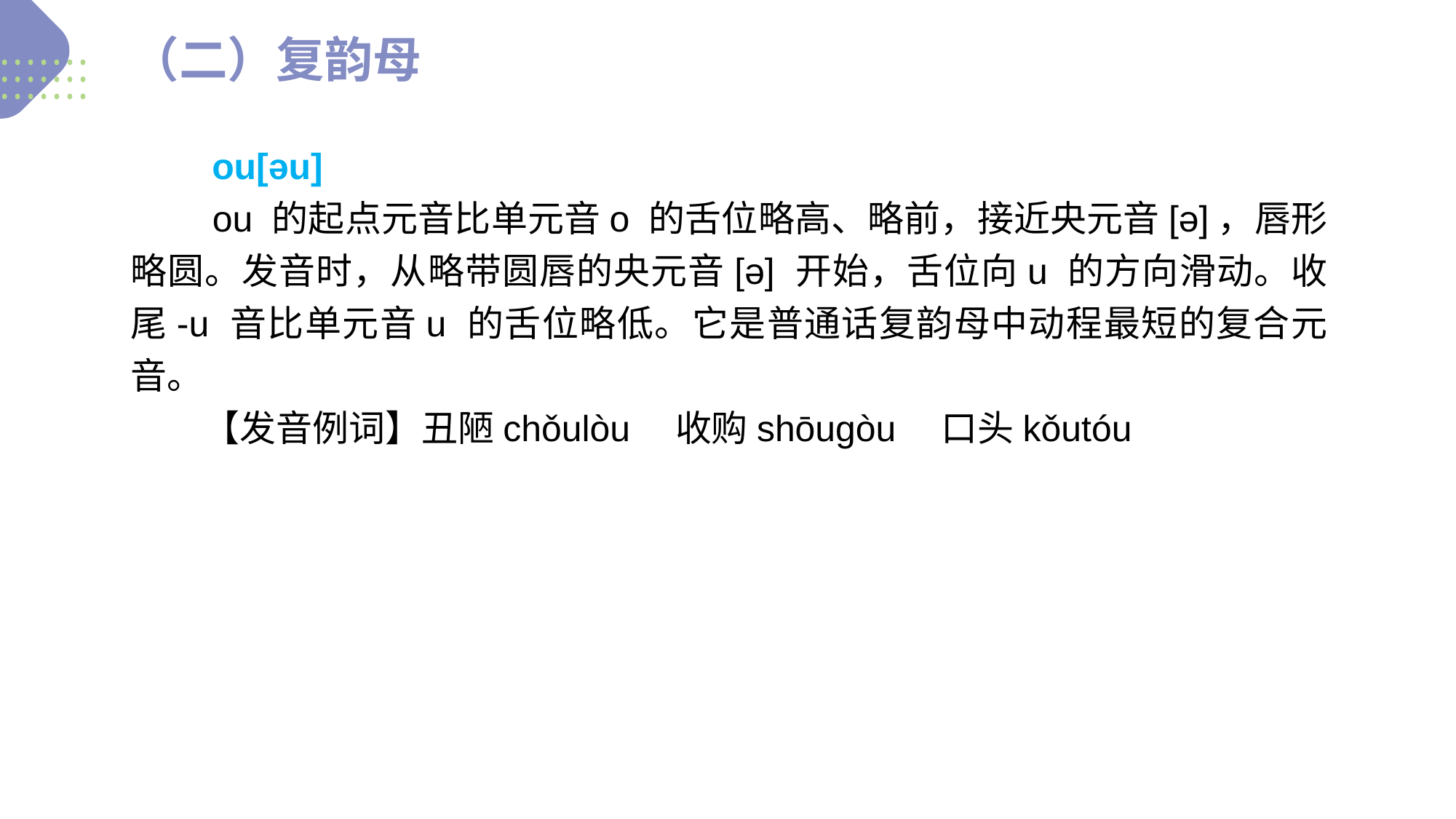

（二）复韵母

　　ou[əu]
　　ou 的起点元音比单元音o 的舌位略高、略前，接近央元音[ə]，唇形略圆。发音时，从略带圆唇的央元音[ə] 开始，舌位向u 的方向滑动。收尾-u 音比单元音u 的舌位略低。它是普通话复韵母中动程最短的复合元音。
　　【发音例词】丑陋chǒulòu　收购shōuɡòu　口头kǒutóu